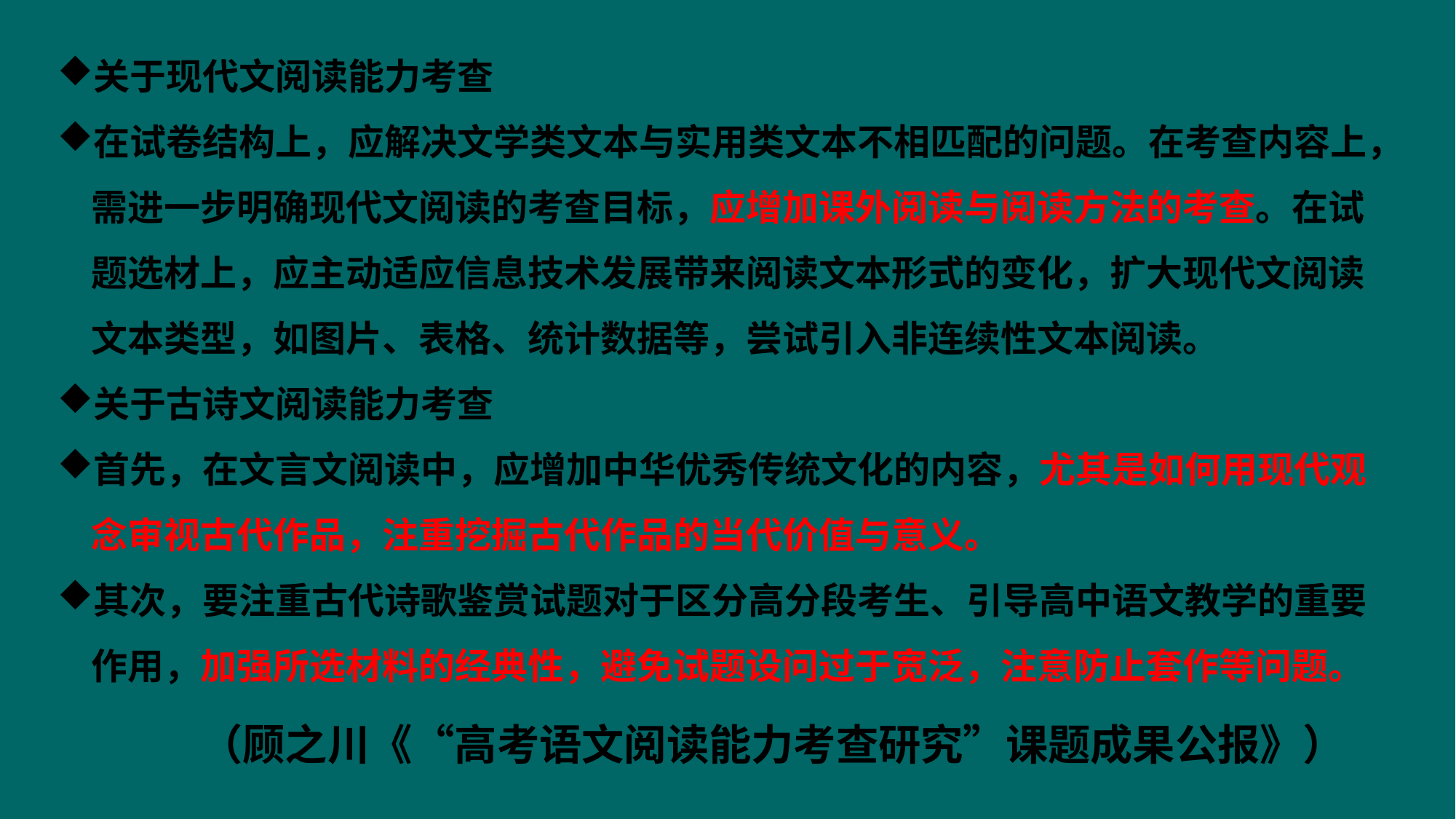

关于现代文阅读能力考查
在试卷结构上，应解决文学类文本与实用类文本不相匹配的问题。在考查内容上，需进一步明确现代文阅读的考查目标，应增加课外阅读与阅读方法的考查。在试题选材上，应主动适应信息技术发展带来阅读文本形式的变化，扩大现代文阅读文本类型，如图片、表格、统计数据等，尝试引入非连续性文本阅读。
关于古诗文阅读能力考查
首先，在文言文阅读中，应增加中华优秀传统文化的内容，尤其是如何用现代观念审视古代作品，注重挖掘古代作品的当代价值与意义。
其次，要注重古代诗歌鉴赏试题对于区分高分段考生、引导高中语文教学的重要作用，加强所选材料的经典性，避免试题设问过于宽泛，注意防止套作等问题。
    （顾之川《“高考语文阅读能力考查研究”课题成果公报》）